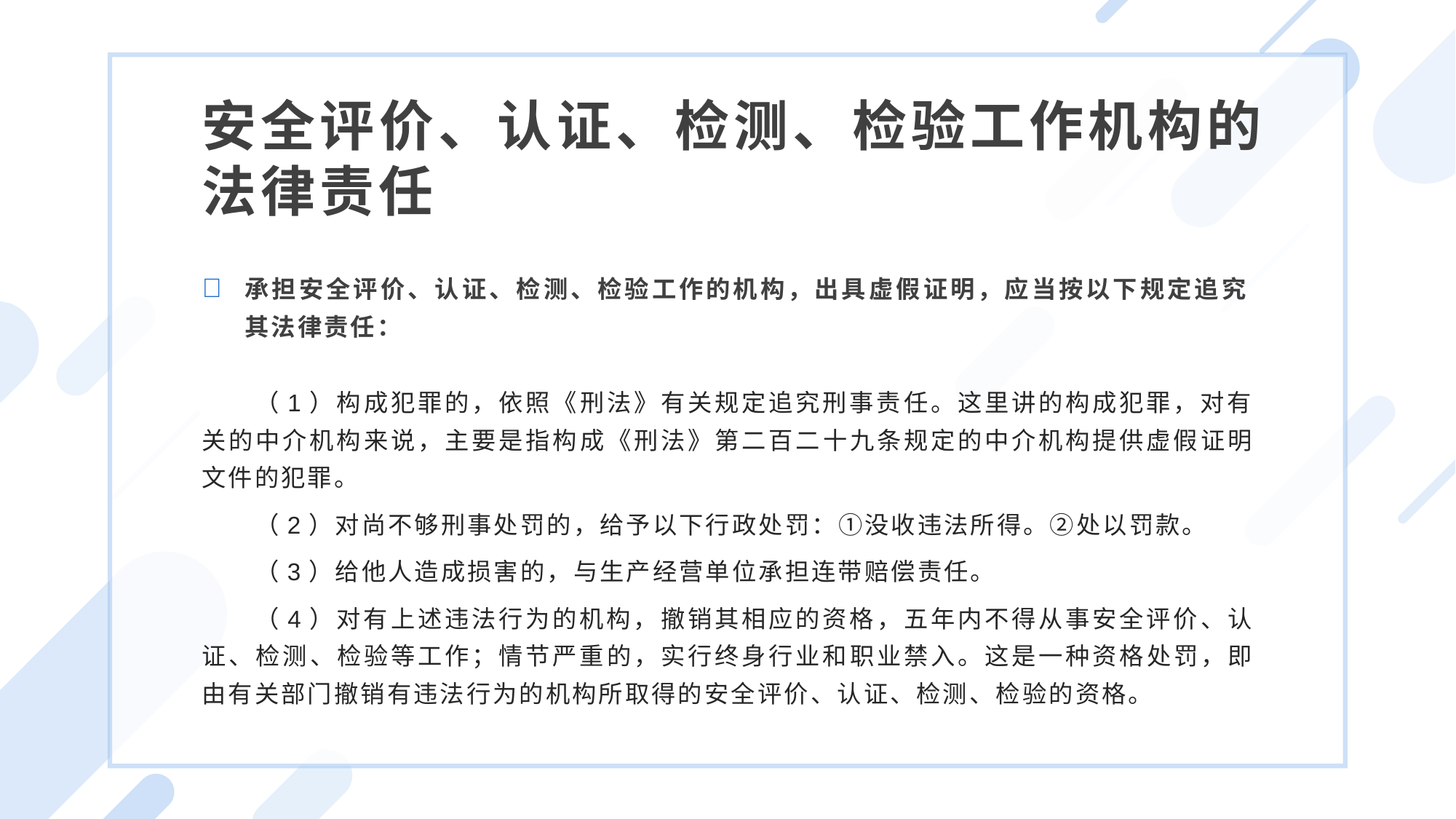

安全评价、认证、检测、检验工作机构的法律责任
承担安全评价、认证、检测、检验工作的机构，出具虚假证明，应当按以下规定追究其法律责任：
（1）构成犯罪的，依照《刑法》有关规定追究刑事责任。这里讲的构成犯罪，对有关的中介机构来说，主要是指构成《刑法》第二百二十九条规定的中介机构提供虚假证明文件的犯罪。
（2）对尚不够刑事处罚的，给予以下行政处罚：①没收违法所得。②处以罚款。
（3）给他人造成损害的，与生产经营单位承担连带赔偿责任。
（4）对有上述违法行为的机构，撤销其相应的资格，五年内不得从事安全评价、认证、检测、检验等工作；情节严重的，实行终身行业和职业禁入。这是一种资格处罚，即由有关部门撤销有违法行为的机构所取得的安全评价、认证、检测、检验的资格。